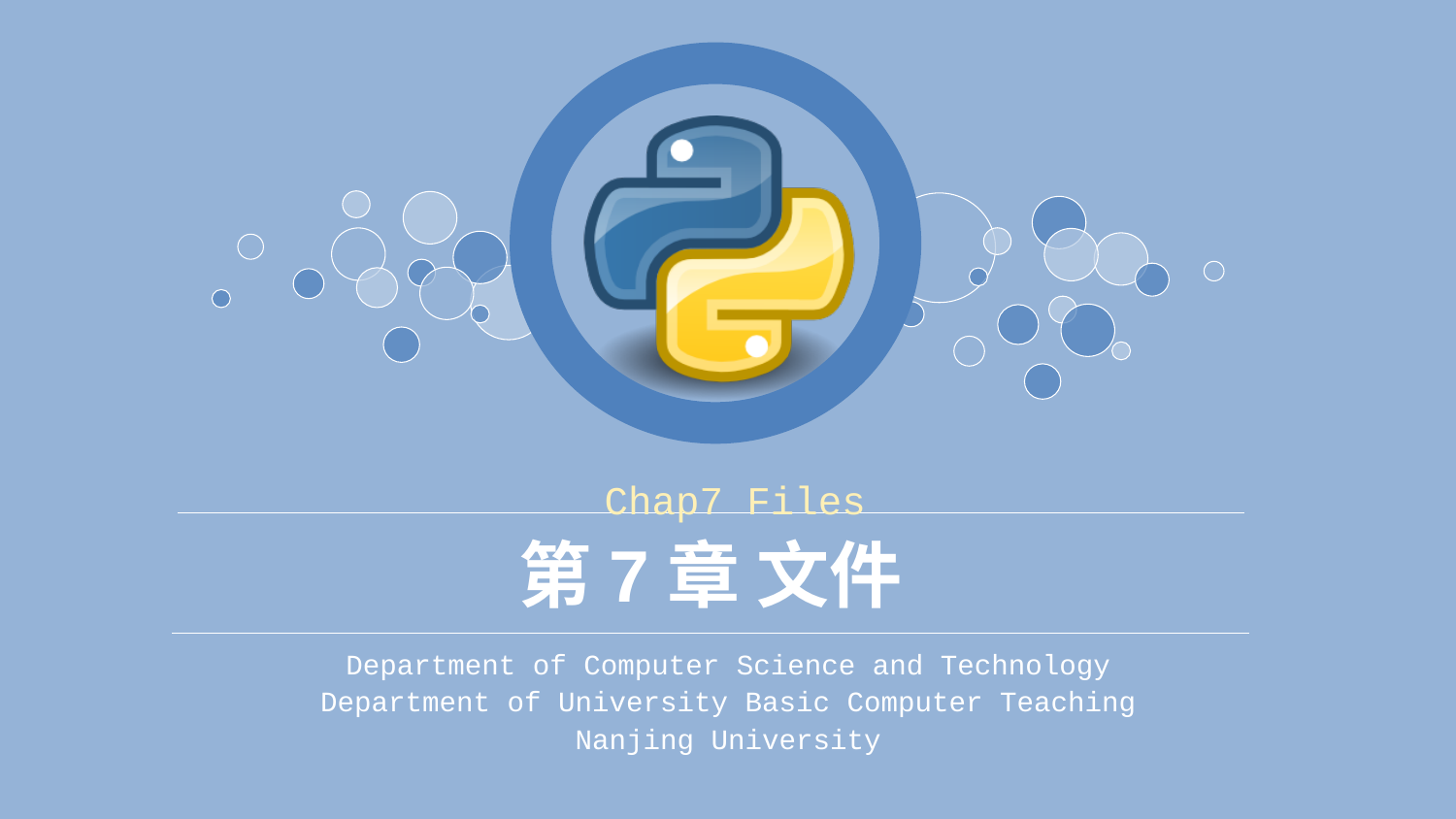

Chap7 Files
# 第7章 文件
Department of Computer Science and Technology
Department of University Basic Computer Teaching
Nanjing University